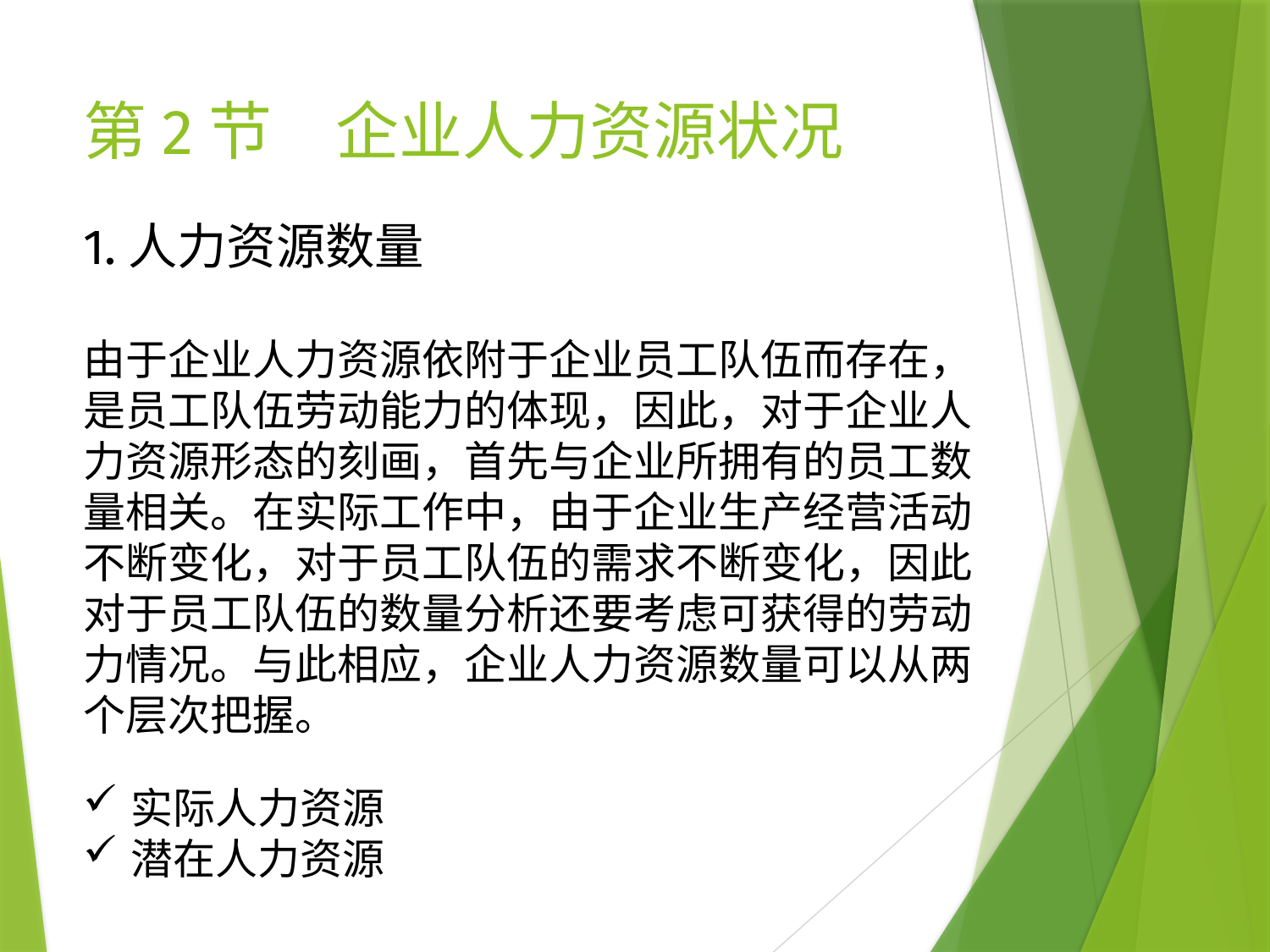

# 第2节　企业人力资源状况
1.人力资源数量

由于企业人力资源依附于企业员工队伍而存在，是员工队伍劳动能力的体现，因此，对于企业人力资源形态的刻画，首先与企业所拥有的员工数量相关。在实际工作中，由于企业生产经营活动不断变化，对于员工队伍的需求不断变化，因此对于员工队伍的数量分析还要考虑可获得的劳动力情况。与此相应，企业人力资源数量可以从两个层次把握。

实际人力资源
潜在人力资源